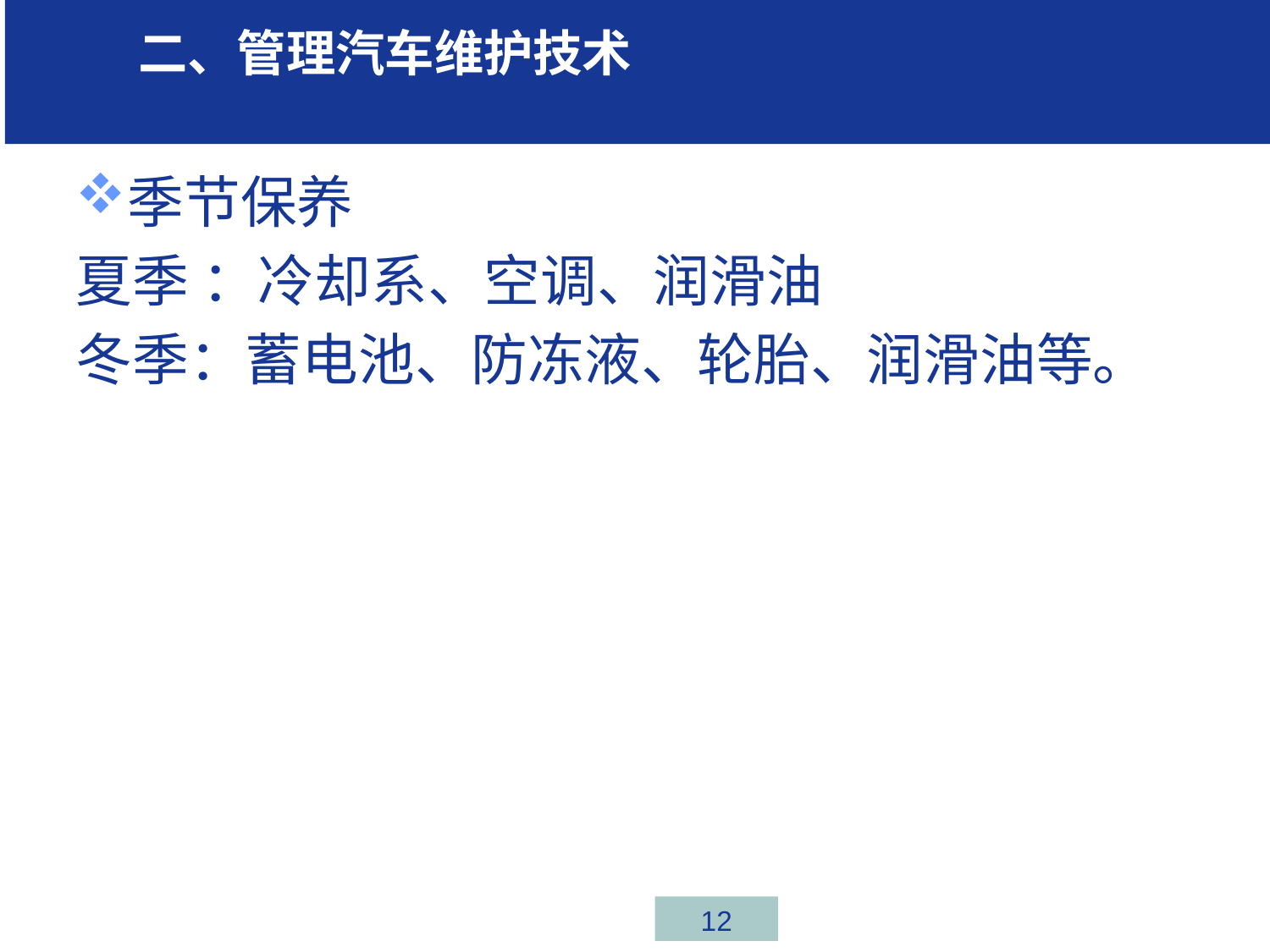

学习  二、管理汽车维护技术任务一、汽车行业介绍
季节保养
夏季 ：冷却系、空调、润滑油
冬季：蓄电池、防冻液、轮胎、润滑油等。
# 汽车保养的类型
12